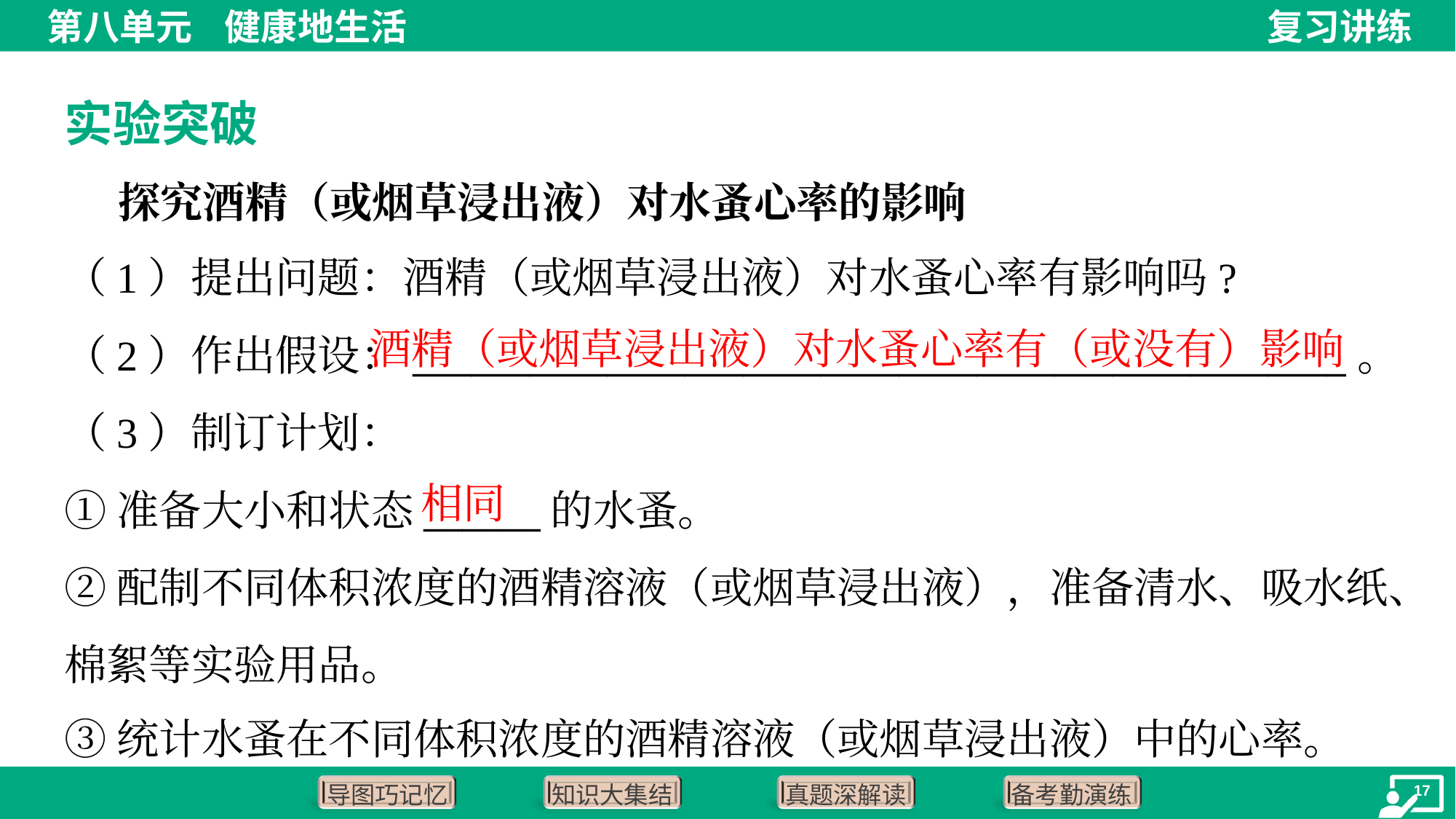

实验突破
    探究酒精（或烟草浸出液）对水蚤心率的影响
（1）提出问题：酒精（或烟草浸出液）对水蚤心率有影响吗?
酒精（或烟草浸出液）对水蚤心率有（或没有）影响
（2）作出假设：________________________________________________。
（3）制订计划：
①准备大小和状态______的水蚤。
②配制不同体积浓度的酒精溶液（或烟草浸出液），准备清水、吸水纸、
棉絮等实验用品。
③统计水蚤在不同体积浓度的酒精溶液（或烟草浸出液）中的心率。
相同